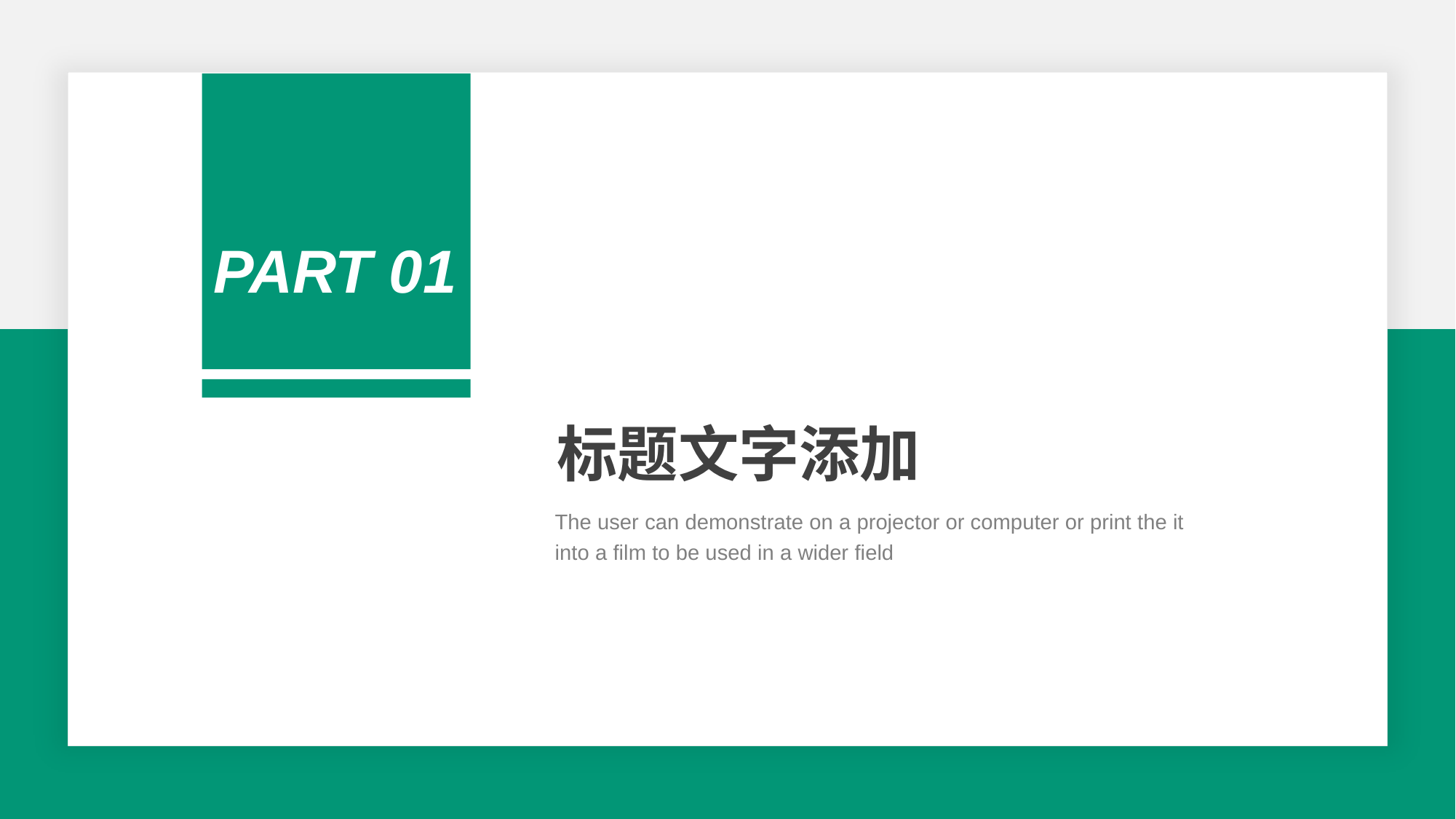

PART 01
标题文字添加
The user can demonstrate on a projector or computer or print the it into a film to be used in a wider field